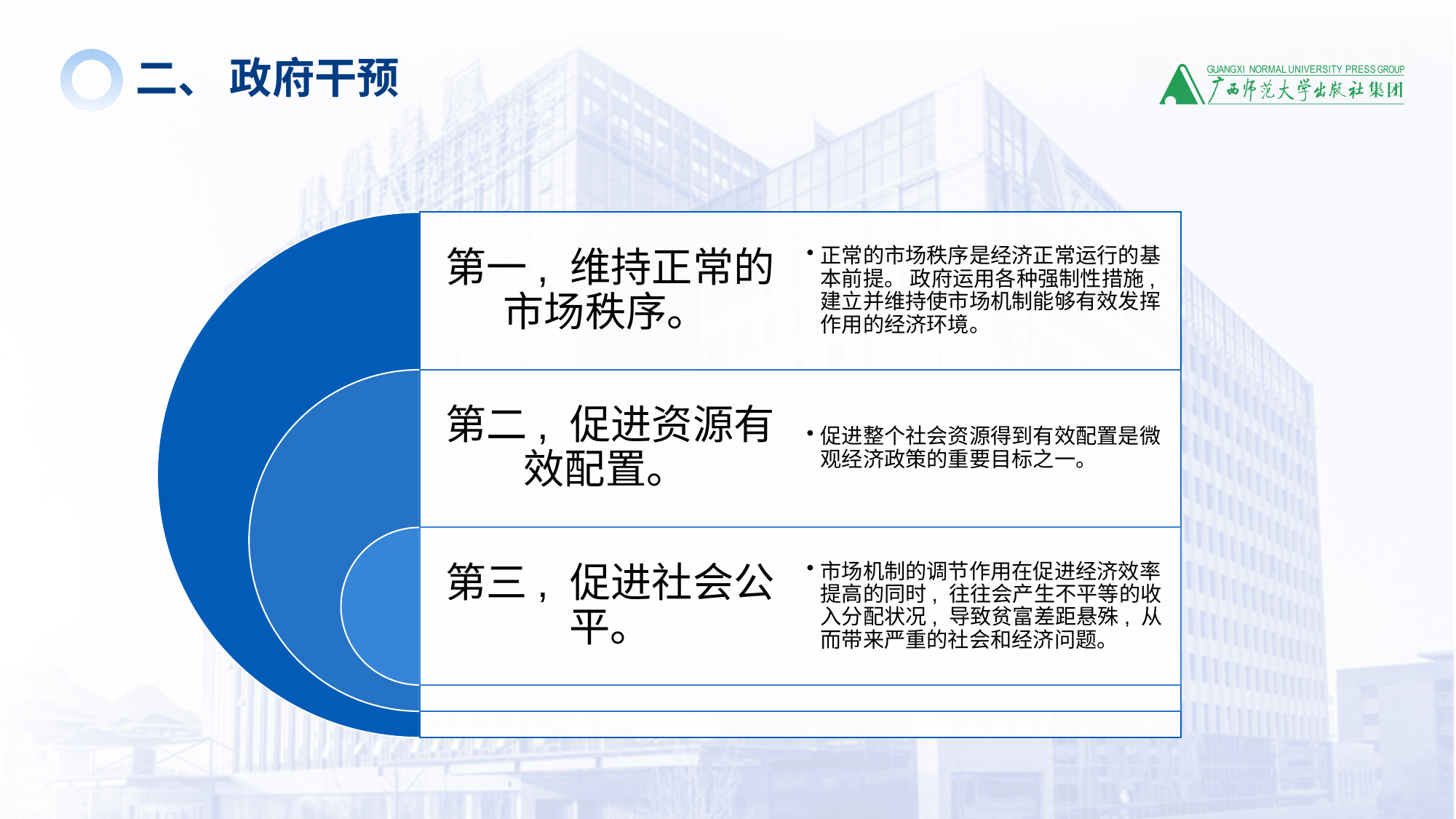

二、 政府干预

第一, 维持正常的市场秩序。
第二, 促进资源有效配置。
第三, 促进社会公平。
正常的市场秩序是经济正常运行的基本前提。 政府运用各种强制性措施, 建立并维持使市场机制能够有效发挥作用的经济环境。
促进整个社会资源得到有效配置是微观经济政策的重要目标之一。
市场机制的调节作用在促进经济效率提高的同时, 往往会产生不平等的收入分配状况, 导致贫富差距悬殊, 从而带来严重的社会和经济问题。